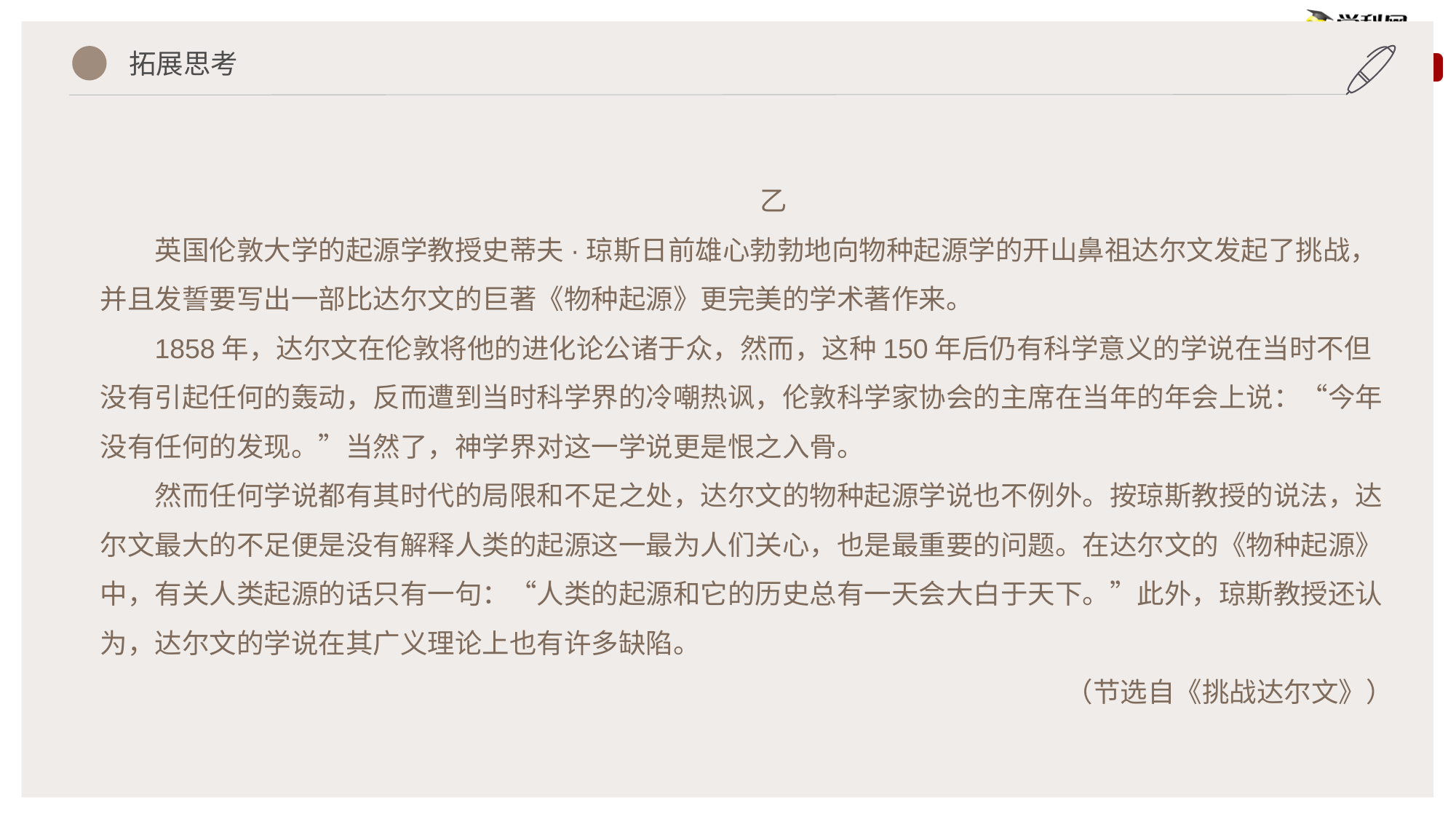

拓展思考

乙
英国伦敦大学的起源学教授史蒂夫·琼斯日前雄心勃勃地向物种起源学的开山鼻祖达尔文发起了挑战，并且发誓要写出一部比达尔文的巨著《物种起源》更完美的学术著作来。
1858年，达尔文在伦敦将他的进化论公诸于众，然而，这种150年后仍有科学意义的学说在当时不但没有引起任何的轰动，反而遭到当时科学界的冷嘲热讽，伦敦科学家协会的主席在当年的年会上说：“今年没有任何的发现。”当然了，神学界对这一学说更是恨之入骨。
然而任何学说都有其时代的局限和不足之处，达尔文的物种起源学说也不例外。按琼斯教授的说法，达尔文最大的不足便是没有解释人类的起源这一最为人们关心，也是最重要的问题。在达尔文的《物种起源》中，有关人类起源的话只有一句：“人类的起源和它的历史总有一天会大白于天下。”此外，琼斯教授还认为，达尔文的学说在其广义理论上也有许多缺陷。
（节选自《挑战达尔文》）